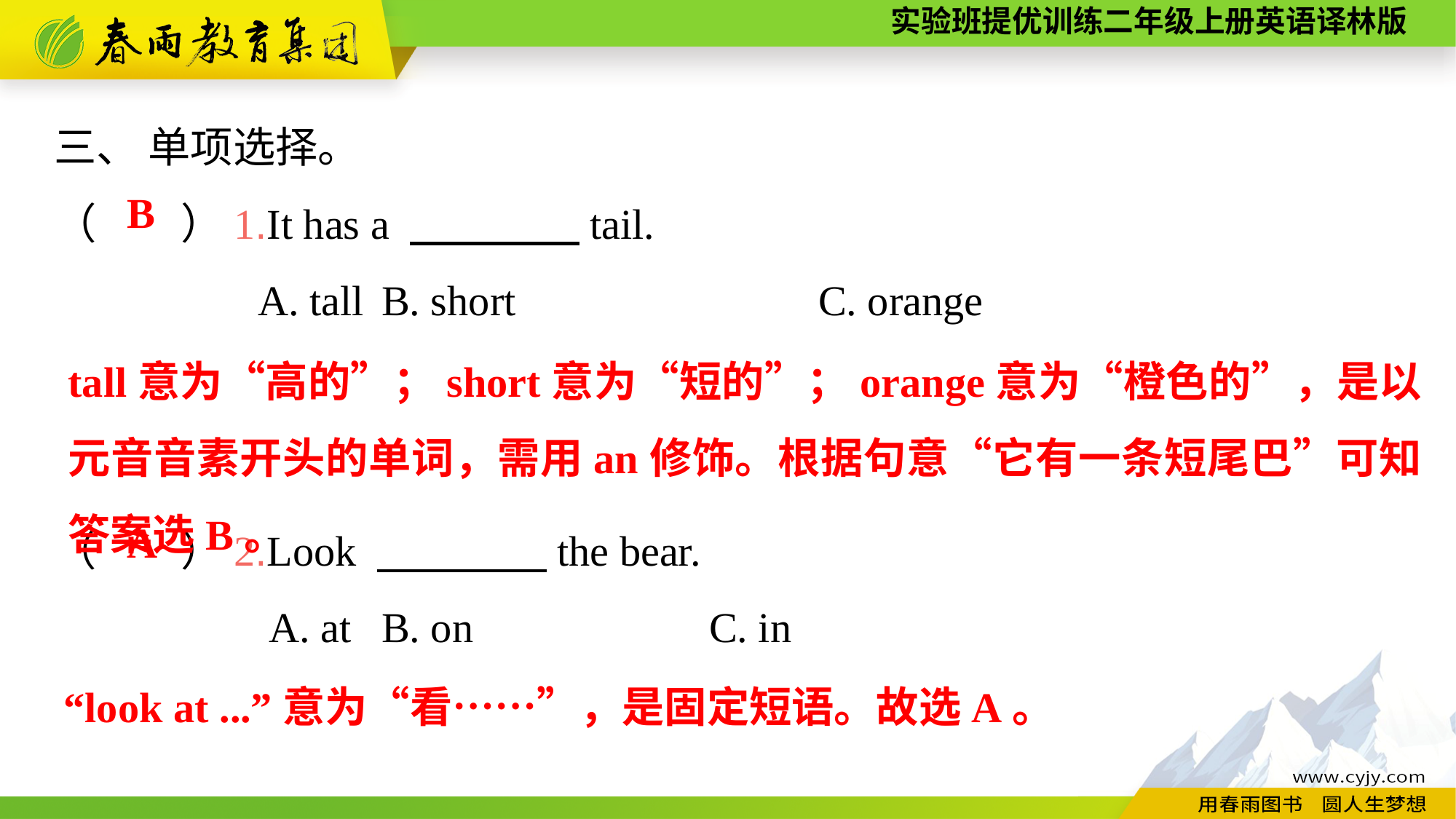

三、 单项选择。
（　　）1.It has a 　　　　tail.
A. tall	B. short			C. orange

（　　）2.Look 　　　　the bear.
A. at	B. on			C. in
B
tall意为“高的”；short意为“短的”；orange意为“橙色的”，是以元音音素开头的单词，需用an修饰。根据句意“它有一条短尾巴”可知答案选B。
A
“look at ...”意为“看……”，是固定短语。故选A。